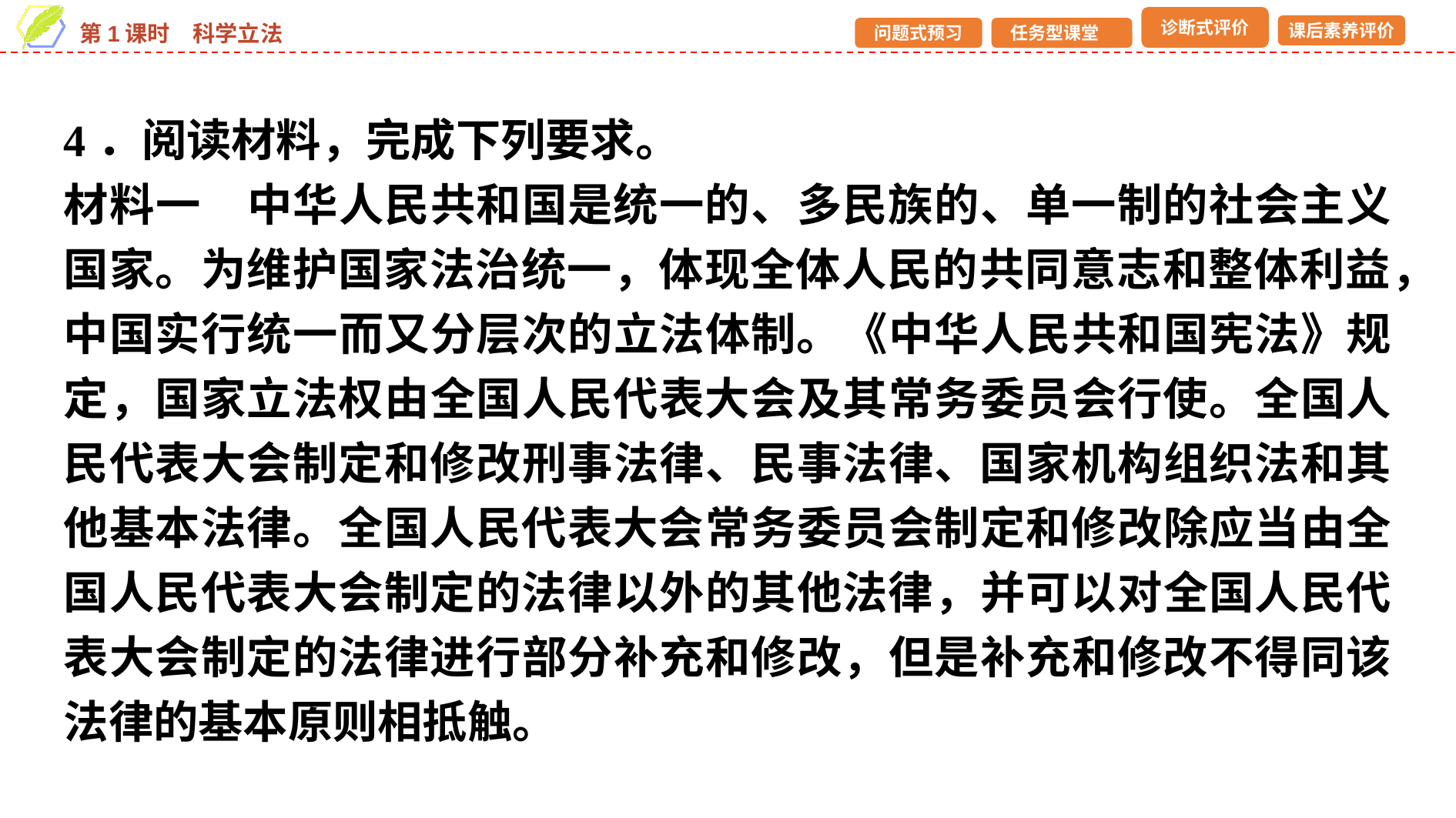

4．阅读材料，完成下列要求。
材料一　中华人民共和国是统一的、多民族的、单一制的社会主义国家。为维护国家法治统一，体现全体人民的共同意志和整体利益，中国实行统一而又分层次的立法体制。《中华人民共和国宪法》规定，国家立法权由全国人民代表大会及其常务委员会行使。全国人民代表大会制定和修改刑事法律、民事法律、国家机构组织法和其他基本法律。全国人民代表大会常务委员会制定和修改除应当由全国人民代表大会制定的法律以外的其他法律，并可以对全国人民代表大会制定的法律进行部分补充和修改，但是补充和修改不得同该法律的基本原则相抵触。